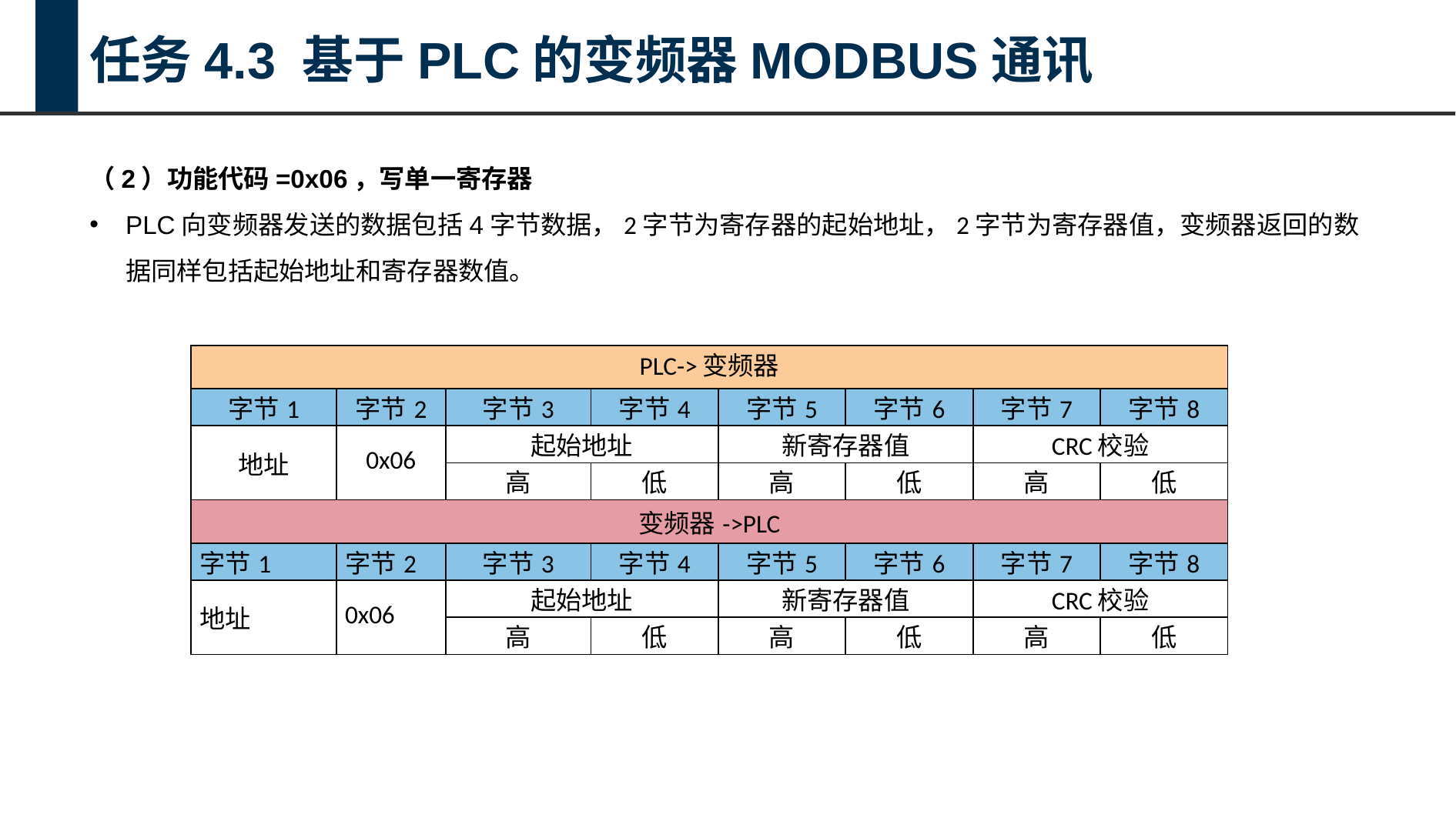

任务4.3 基于PLC的变频器MODBUS通讯
（2）功能代码=0x06，写单一寄存器
PLC向变频器发送的数据包括4字节数据，2字节为寄存器的起始地址，2字节为寄存器值，变频器返回的数据同样包括起始地址和寄存器数值。
| PLC->变频器 |  |  |  |  |  |  |  |
| --- | --- | --- | --- | --- | --- | --- | --- |
| 字节1 | 字节2 | 字节3 | 字节4 | 字节5 | 字节6 | 字节7 | 字节8 |
| 地址 | 0x06 | 起始地址 |  | 新寄存器值 |  | CRC校验 |  |
|  |  | 高 | 低 | 高 | 低 | 高 | 低 |
| 变频器->PLC |  |  |  |  |  |  |  |
| 字节1 | 字节2 | 字节3 | 字节4 | 字节5 | 字节6 | 字节7 | 字节8 |
| 地址 | 0x06 | 起始地址 |  | 新寄存器值 |  | CRC校验 |  |
|  |  | 高 | 低 | 高 | 低 | 高 | 低 |